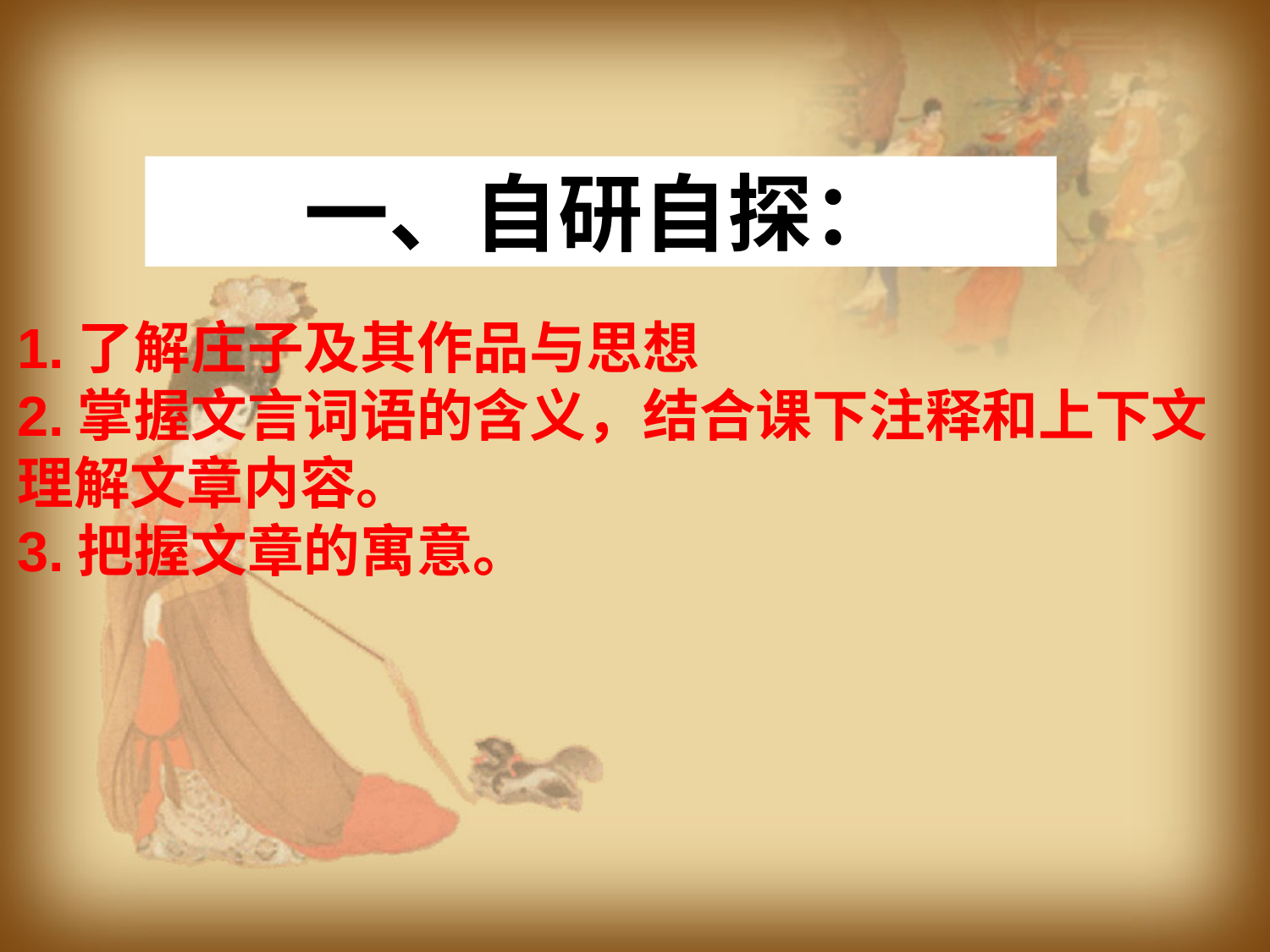

一、自研自探：
1.了解庄子及其作品与思想
2.掌握文言词语的含义，结合课下注释和上下文理解文章内容。
3.把握文章的寓意。